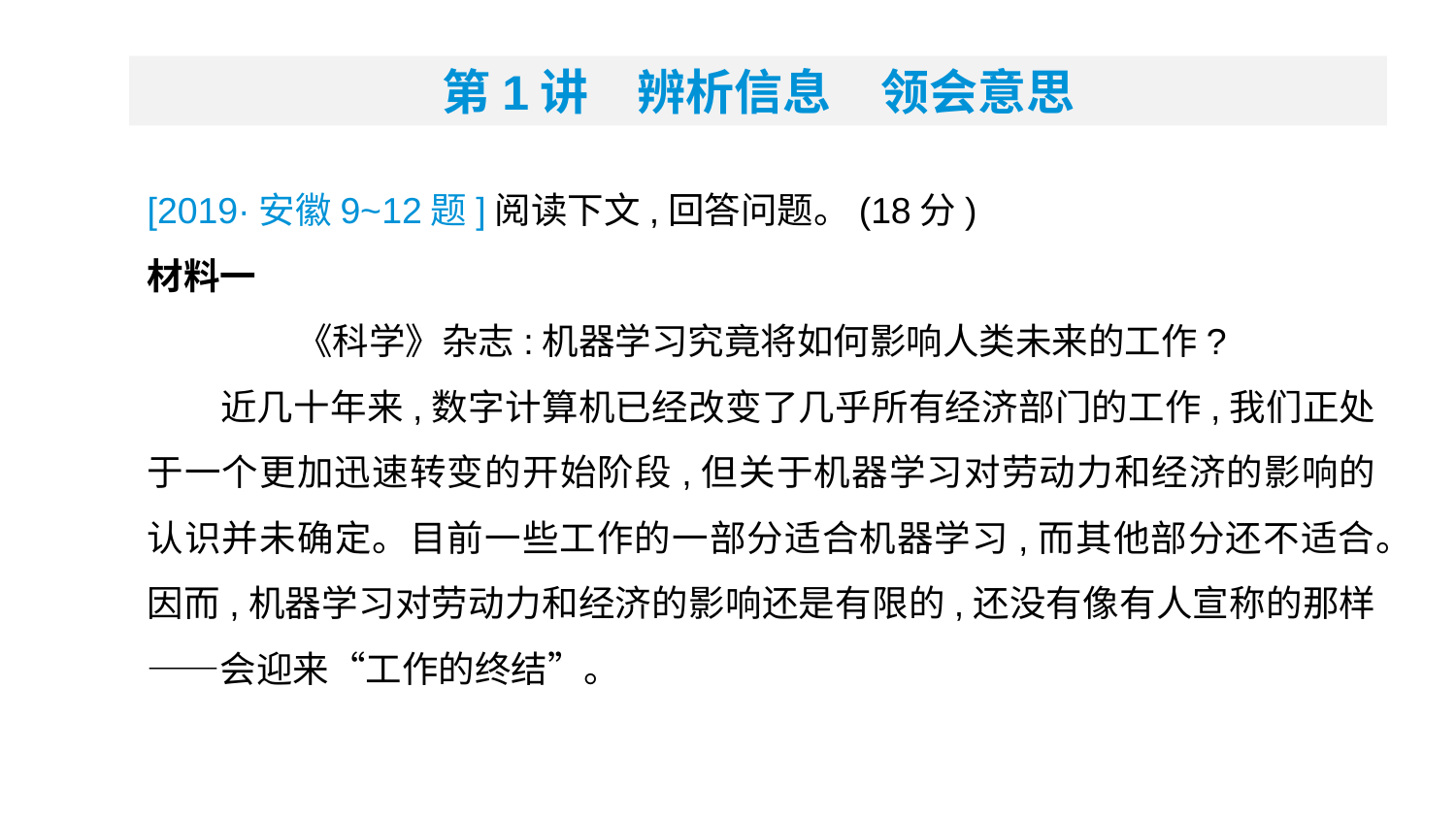

第1讲　辨析信息　领会意思
[2019·安徽9~12题]阅读下文,回答问题。(18分)
材料一
《科学》杂志:机器学习究竟将如何影响人类未来的工作?
　　近几十年来,数字计算机已经改变了几乎所有经济部门的工作,我们正处于一个更加迅速转变的开始阶段,但关于机器学习对劳动力和经济的影响的认识并未确定。目前一些工作的一部分适合机器学习,而其他部分还不适合。因而,机器学习对劳动力和经济的影响还是有限的,还没有像有人宣称的那样——会迎来“工作的终结”。